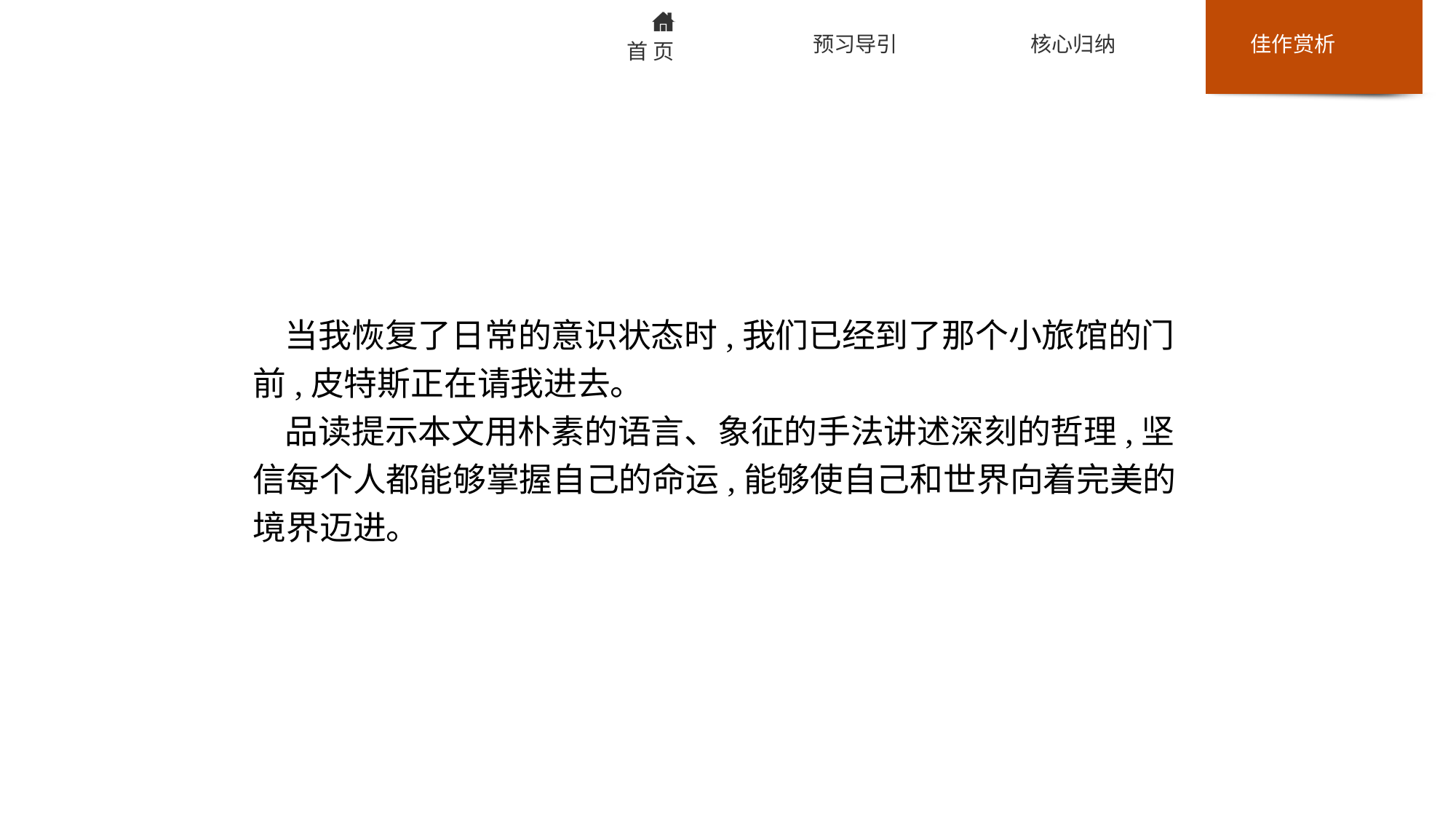

当我恢复了日常的意识状态时,我们已经到了那个小旅馆的门前,皮特斯正在请我进去。
品读提示本文用朴素的语言、象征的手法讲述深刻的哲理,坚信每个人都能够掌握自己的命运,能够使自己和世界向着完美的境界迈进。